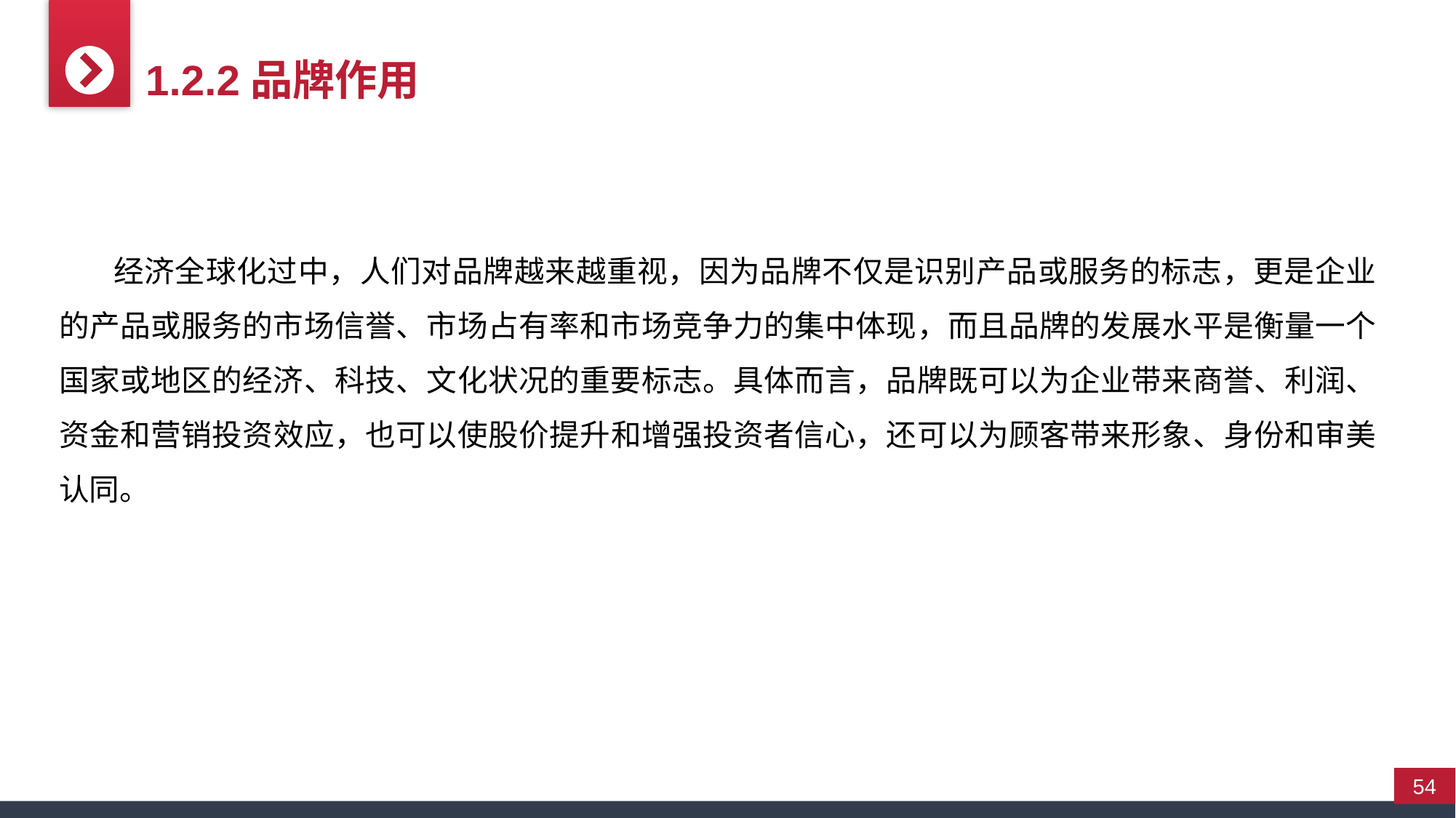

1.2.2品牌作用
经济全球化过中，人们对品牌越来越重视，因为品牌不仅是识别产品或服务的标志，更是企业的产品或服务的市场信誉、市场占有率和市场竞争力的集中体现，而且品牌的发展水平是衡量一个国家或地区的经济、科技、文化状况的重要标志。具体而言，品牌既可以为企业带来商誉、利润、资金和营销投资效应，也可以使股价提升和增强投资者信心，还可以为顾客带来形象、身份和审美认同。